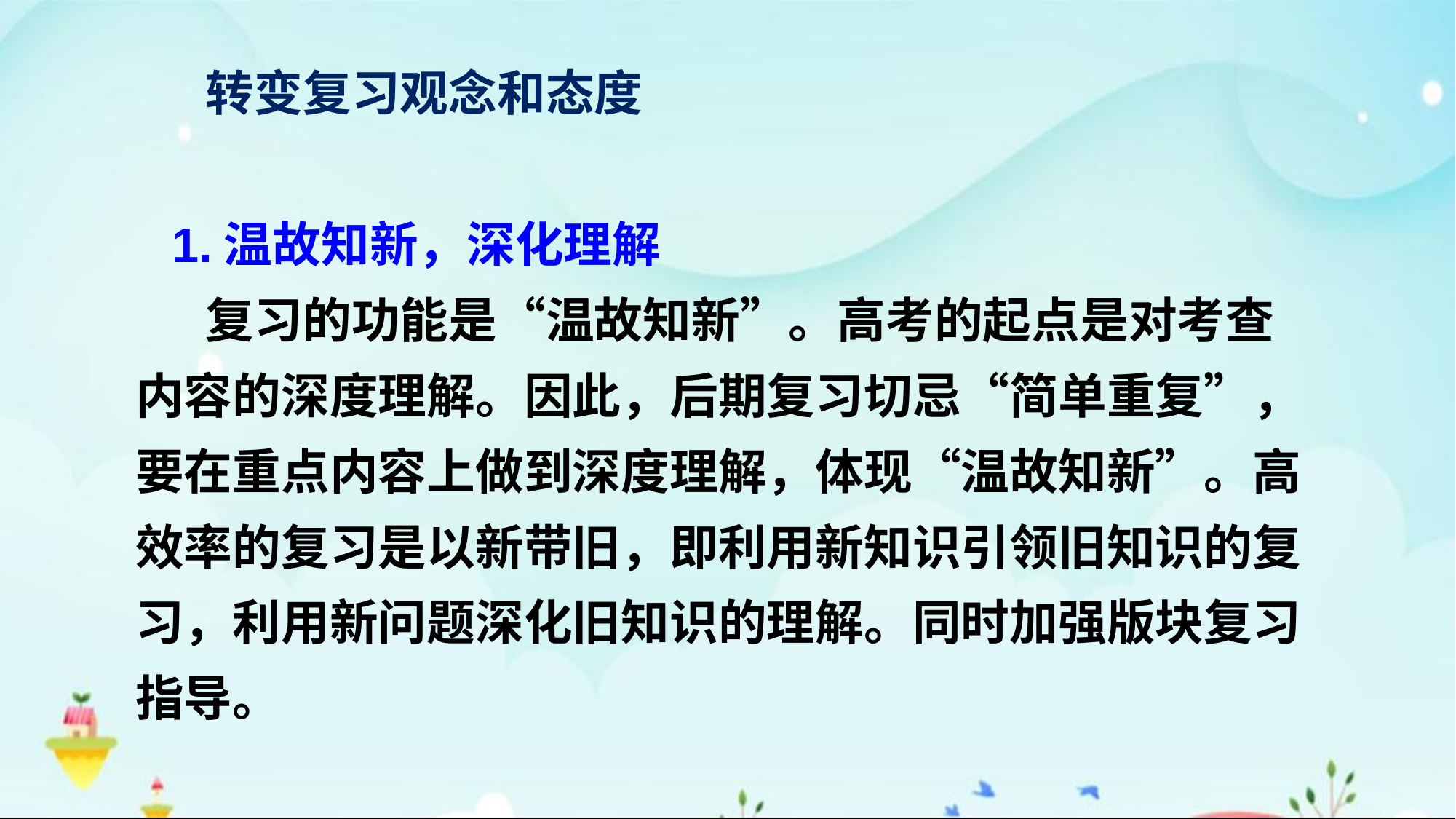

转变复习观念和态度

1.温故知新，深化理解
  复习的功能是“温故知新”。高考的起点是对考查内容的深度理解。因此，后期复习切忌“简单重复”，要在重点内容上做到深度理解，体现“温故知新”。高效率的复习是以新带旧，即利用新知识引领旧知识的复习，利用新问题深化旧知识的理解。同时加强版块复习指导。